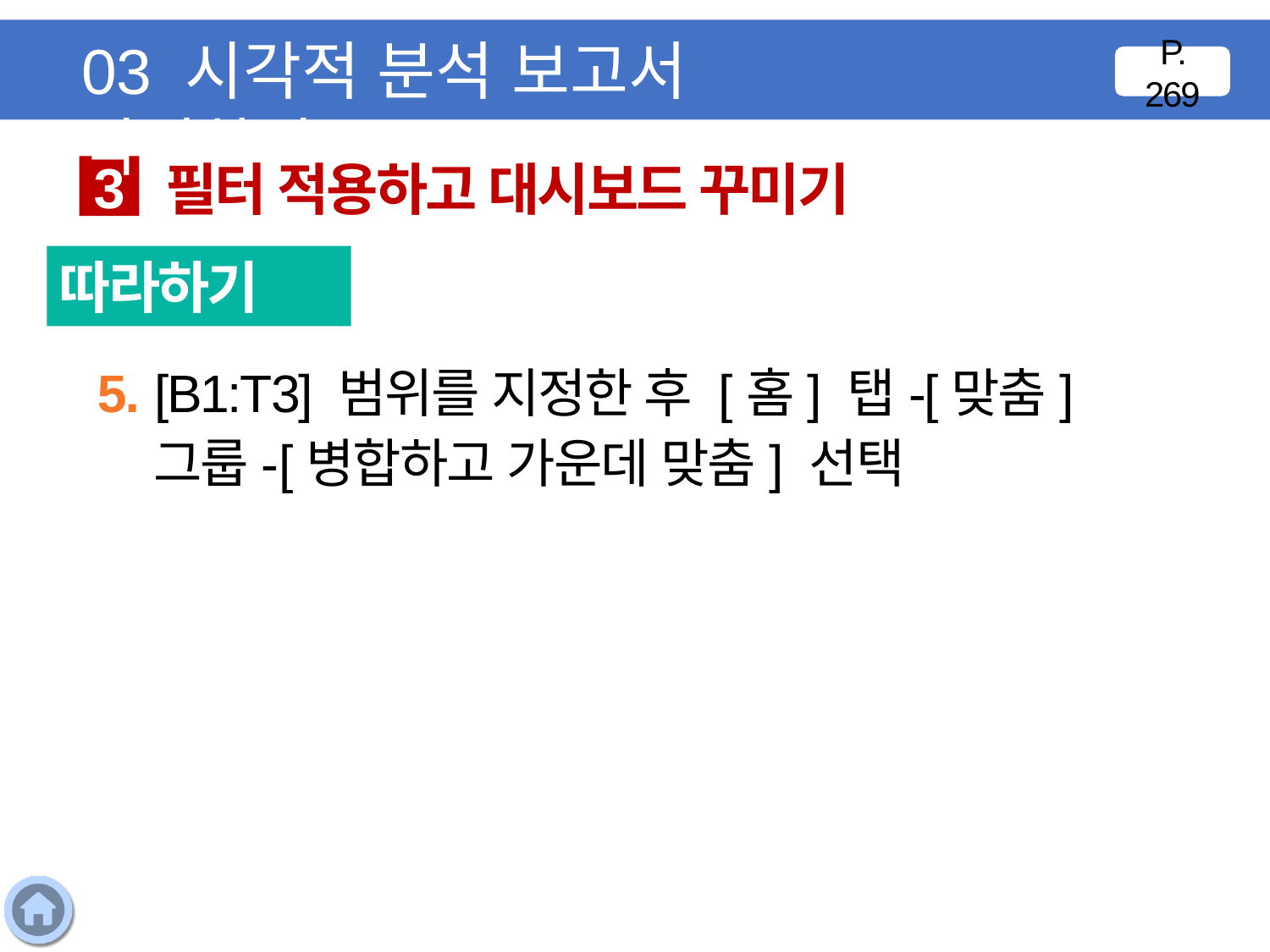

03 시각적 분석 보고서 작성하기
P. 269
필터 적용하고 대시보드 꾸미기
3
따라하기
5. [B1:T3] 범위를 지정한 후 [홈] 탭-[맞춤] 그룹-[병합하고 가운데 맞춤] 선택